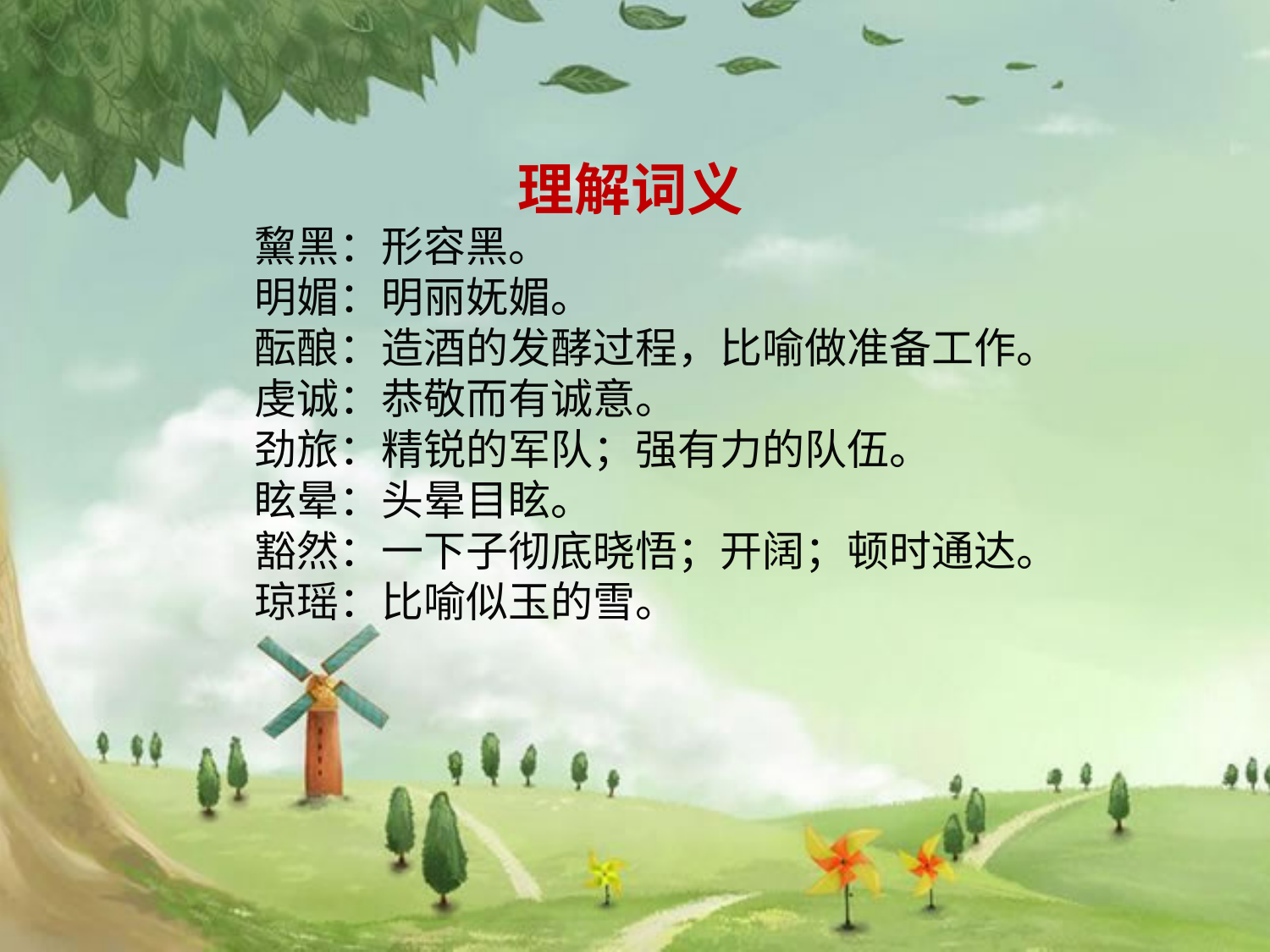

理解词义
黧黑：形容黑。
明媚：明丽妩媚。
酝酿：造酒的发酵过程，比喻做准备工作。
虔诚：恭敬而有诚意。
劲旅：精锐的军队；强有力的队伍。
眩晕：头晕目眩。
豁然：一下子彻底晓悟；开阔；顿时通达。
琼瑶：比喻似玉的雪。